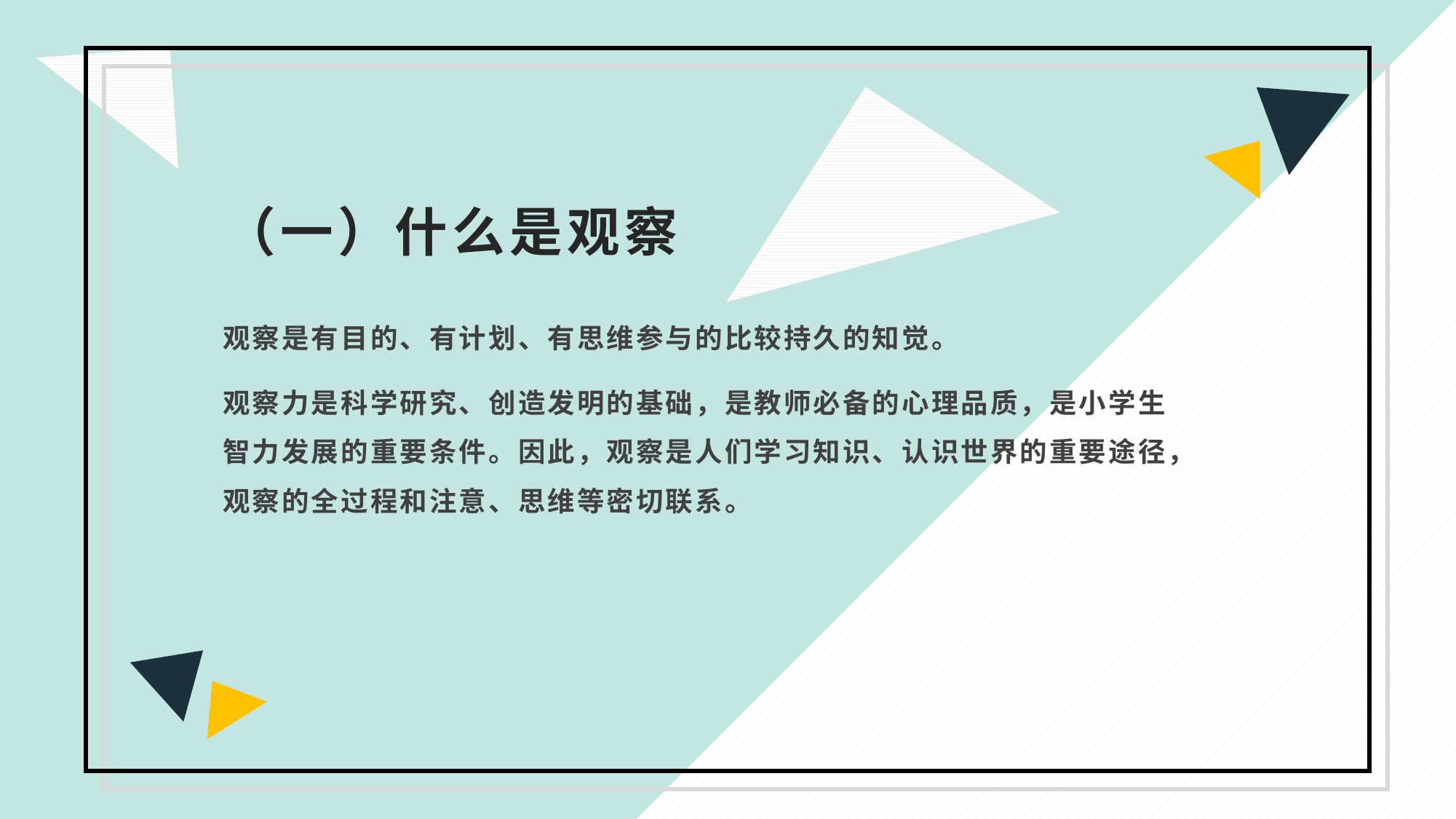

（一）什么是观察
观察是有目的、有计划、有思维参与的比较持久的知觉。
观察力是科学研究、创造发明的基础，是教师必备的心理品质，是小学生智力发展的重要条件。因此，观察是人们学习知识、认识世界的重要途径，观察的全过程和注意、思维等密切联系。